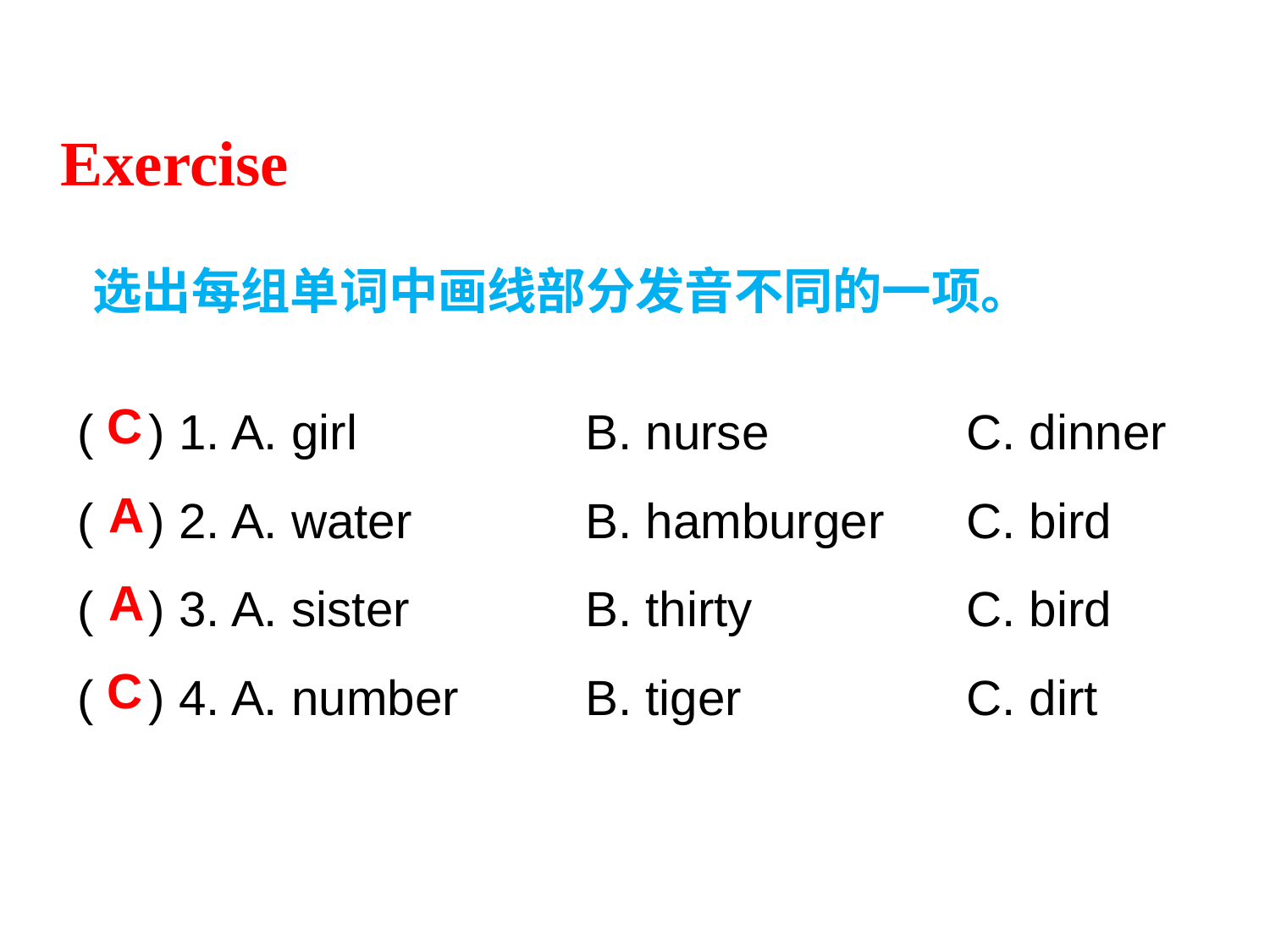

Exercise
选出每组单词中画线部分发音不同的一项。
(    ) 1. A. girl 		B. nurse		C. dinner
(    ) 2. A. water		B. hamburger	C. bird
(    ) 3. A. sister		B. thirty		C. bird
(    ) 4. A. number	B. tiger		C. dirt
C
A
A
C